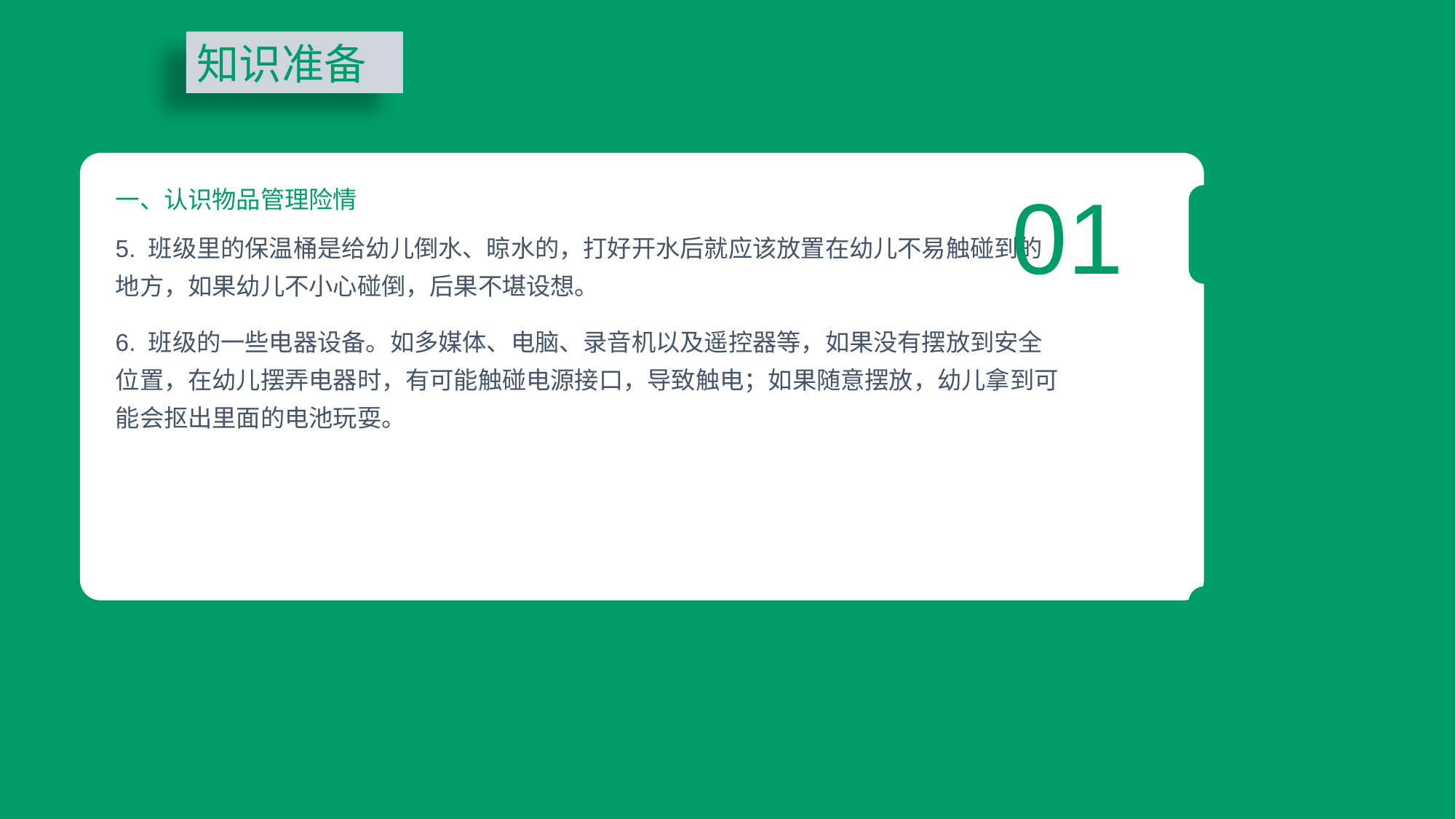

知识准备

01
一、认识物品管理险情

5. 班级里的保温桶是给幼儿倒水、晾水的，打好开水后就应该放置在幼儿不易触碰到的地方，如果幼儿不小心碰倒，后果不堪设想。
6. 班级的一些电器设备。如多媒体、电脑、录音机以及遥控器等，如果没有摆放到安全位置，在幼儿摆弄电器时，有可能触碰电源接口，导致触电；如果随意摆放，幼儿拿到可能会抠出里面的电池玩耍。